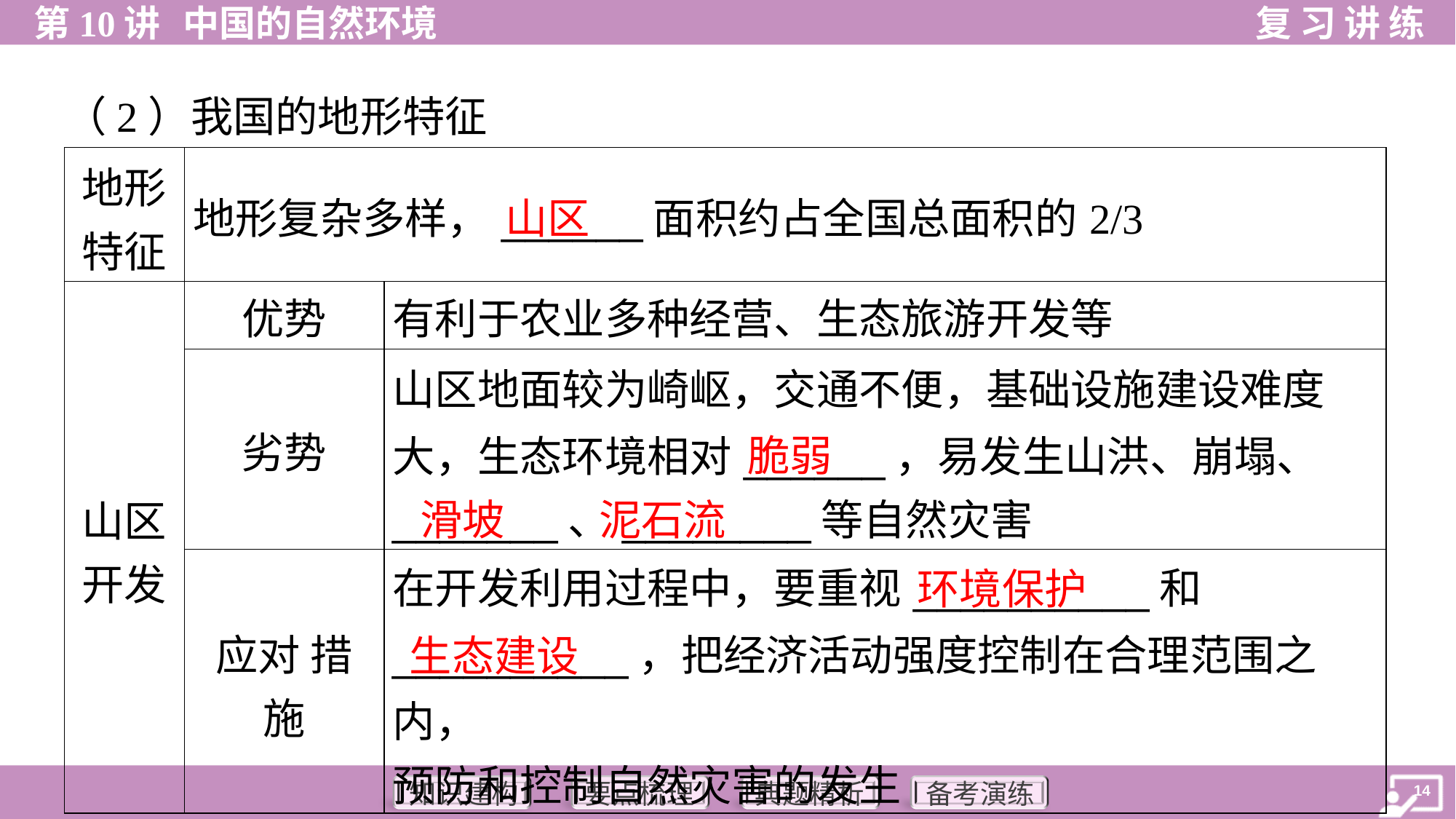

（2）我国的地形特征
| 地形 特征 | 地形复杂多样，\_\_\_\_\_\_面积约占全国总面积的2/3 |  |
| --- | --- | --- |
| 山区 开发 | 优势 | 有利于农业多种经营、生态旅游开发等 |
|  | 劣势 | 山区地面较为崎岖，交通不便，基础设施建设难度 大，生态环境相对\_\_\_\_\_\_，易发生山洪、崩塌、 \_\_\_\_\_\_\_、\_\_\_\_\_\_\_\_等自然灾害 |
|  | 应对 措 施 | 在开发利用过程中，要重视\_\_\_\_\_\_\_\_\_\_和 \_\_\_\_\_\_\_\_\_\_，把经济活动强度控制在合理范围之内， 预防和控制自然灾害的发生 |
山区
脆弱
滑坡
泥石流
环境保护
生态建设